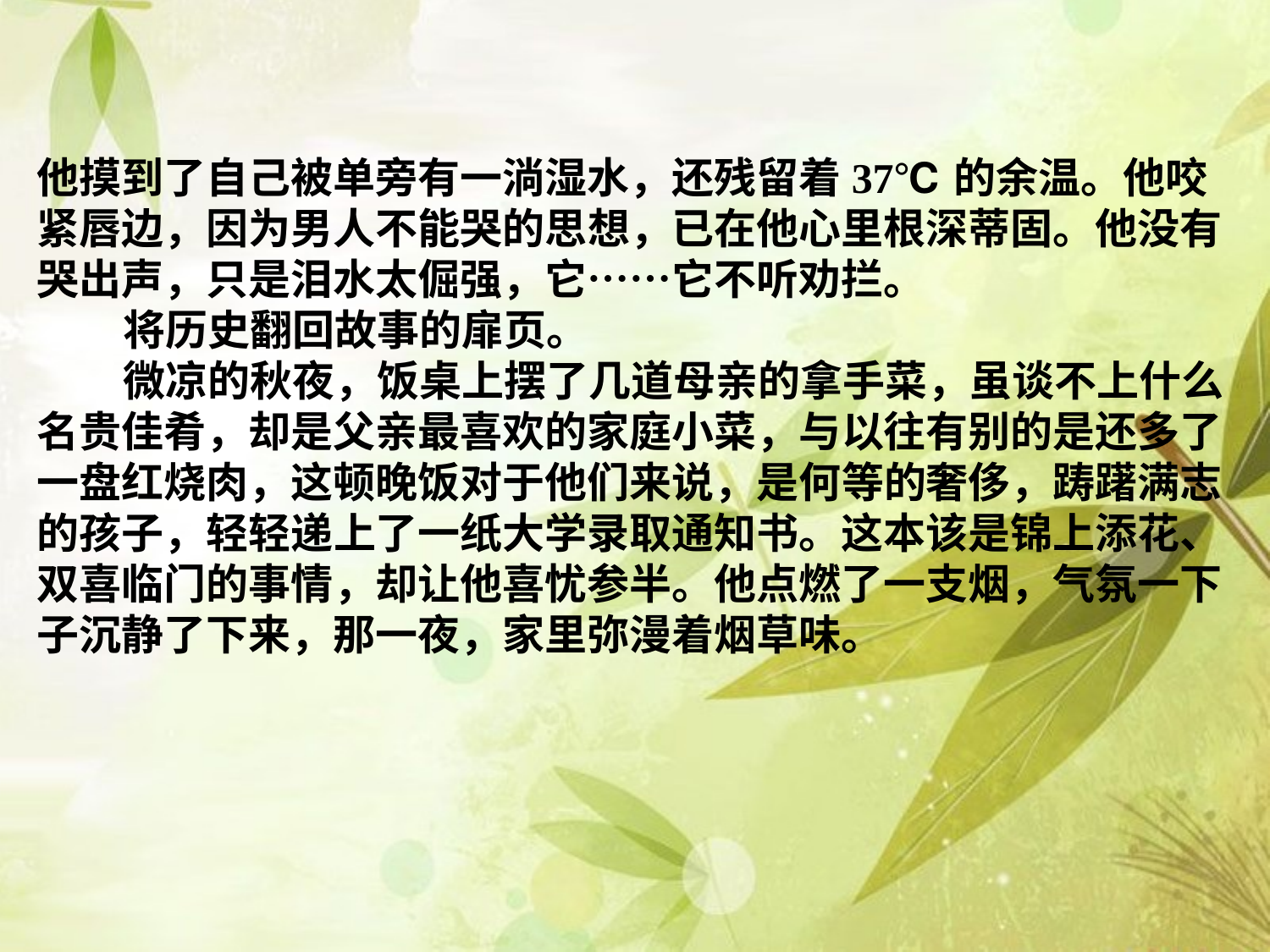

他摸到了自己被单旁有一淌湿水，还残留着37℃的余温。他咬紧唇边，因为男人不能哭的思想，已在他心里根深蒂固。他没有哭出声，只是泪水太倔强，它……它不听劝拦。        将历史翻回故事的扉页。        微凉的秋夜，饭桌上摆了几道母亲的拿手菜，虽谈不上什么名贵佳肴，却是父亲最喜欢的家庭小菜，与以往有别的是还多了一盘红烧肉，这顿晚饭对于他们来说，是何等的奢侈，踌躇满志的孩子，轻轻递上了一纸大学录取通知书。这本该是锦上添花、双喜临门的事情，却让他喜忧参半。他点燃了一支烟，气氛一下子沉静了下来，那一夜，家里弥漫着烟草味。